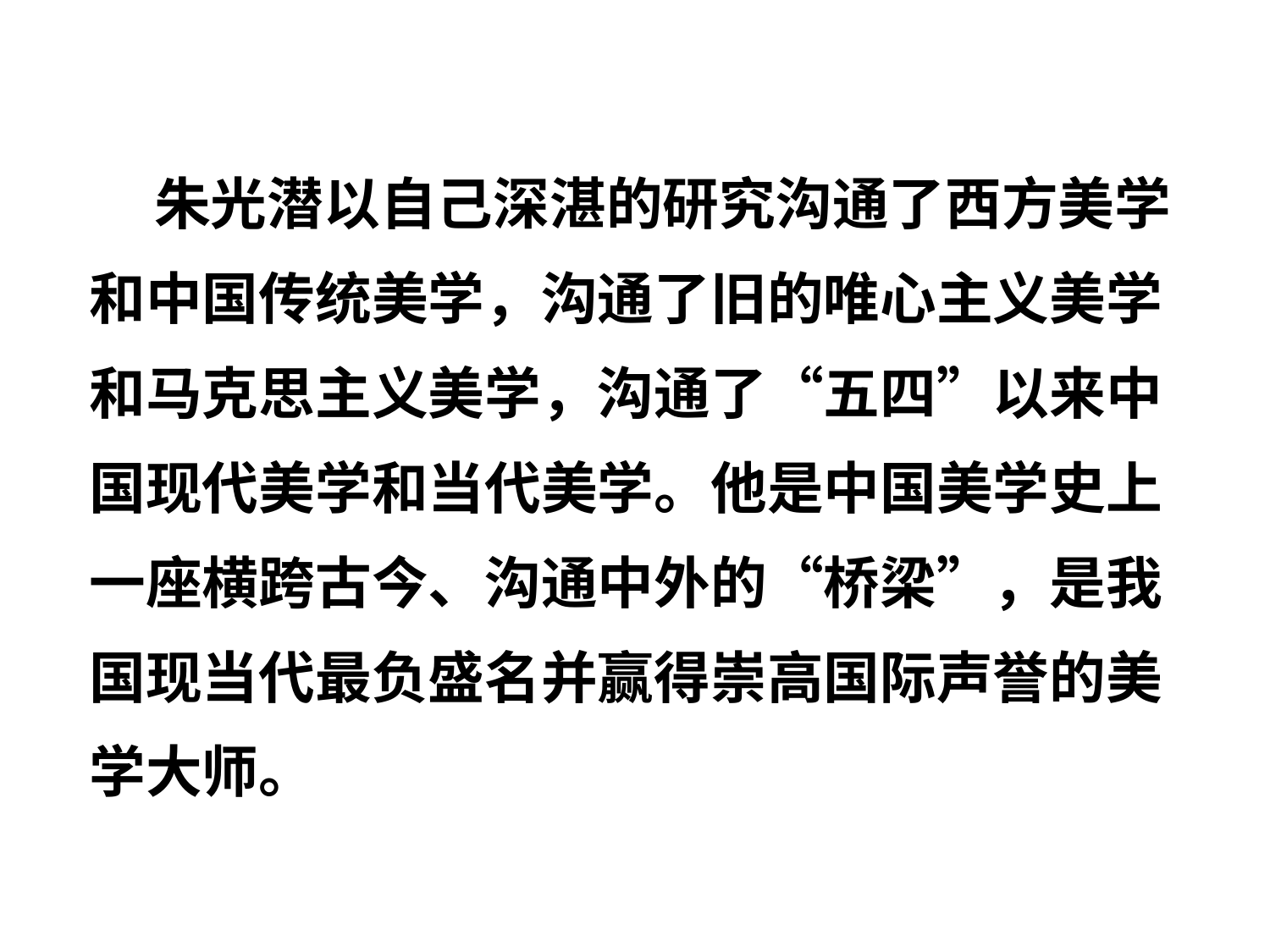

朱光潜以自己深湛的研究沟通了西方美学和中国传统美学，沟通了旧的唯心主义美学和马克思主义美学，沟通了“五四”以来中国现代美学和当代美学。他是中国美学史上一座横跨古今、沟通中外的“桥梁”，是我国现当代最负盛名并赢得崇高国际声誉的美学大师。